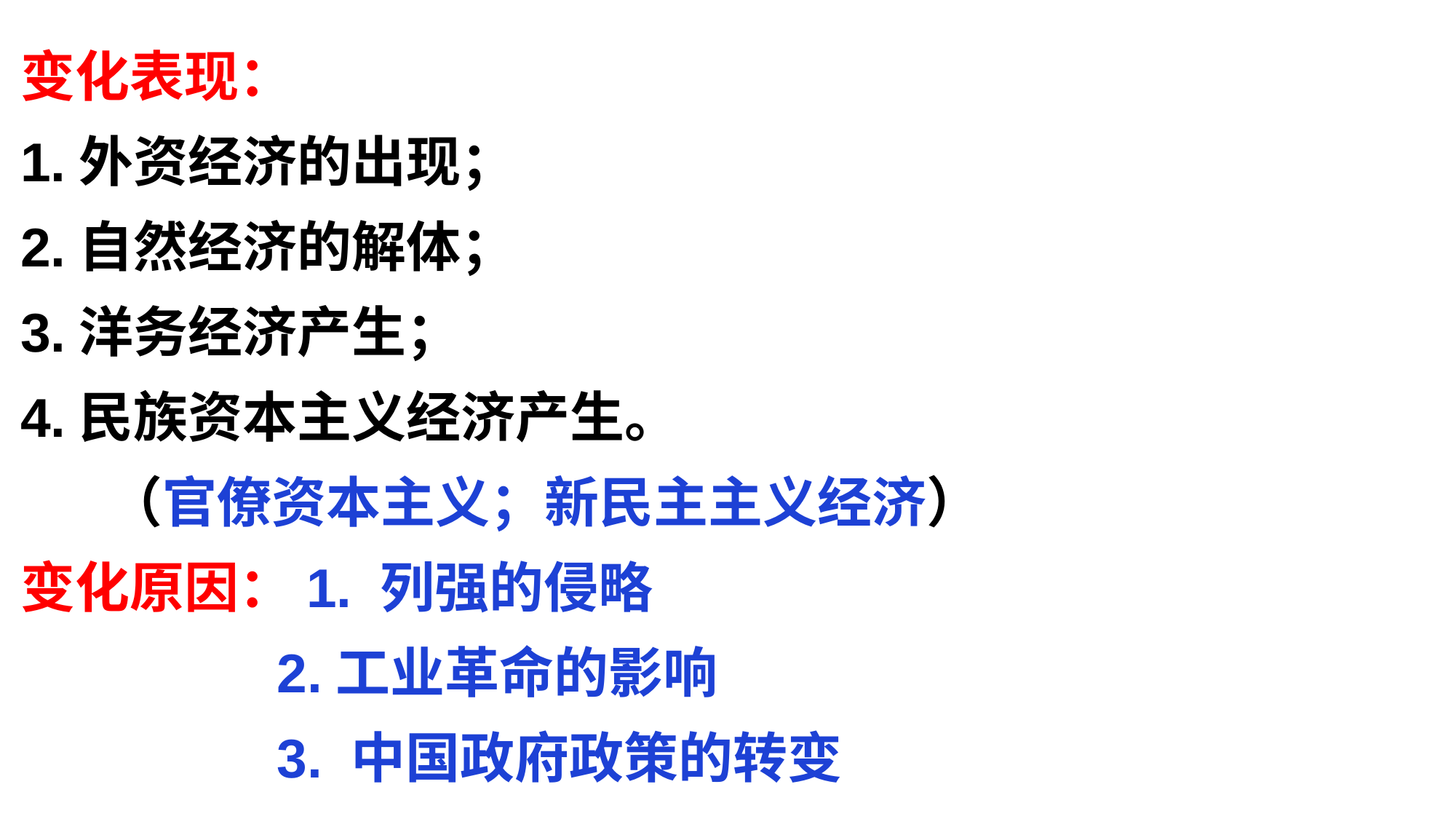

变化表现：
1.外资经济的出现；
2.自然经济的解体；
3.洋务经济产生；
4.民族资本主义经济产生。
      （官僚资本主义；新民主主义经济）
变化原因：1. 列强的侵略
                 2.工业革命的影响
                 3. 中国政府政策的转变